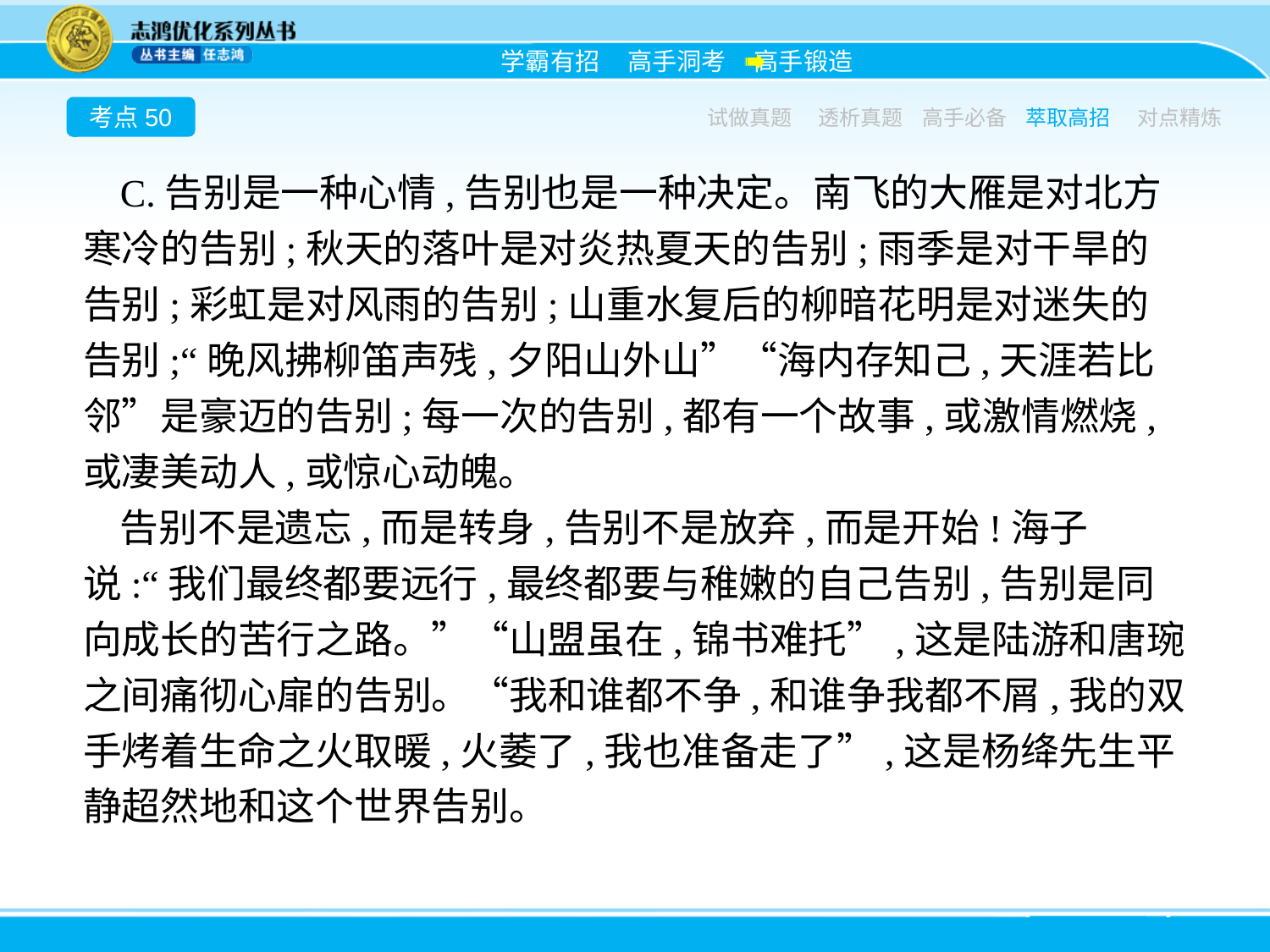

考点50
试做真题
透析真题
高手必备
萃取高招
对点精炼
C.告别是一种心情,告别也是一种决定。南飞的大雁是对北方寒冷的告别;秋天的落叶是对炎热夏天的告别;雨季是对干旱的告别;彩虹是对风雨的告别;山重水复后的柳暗花明是对迷失的告别;“晚风拂柳笛声残,夕阳山外山”“海内存知己,天涯若比邻”是豪迈的告别;每一次的告别,都有一个故事,或激情燃烧,或凄美动人,或惊心动魄。
告别不是遗忘,而是转身,告别不是放弃,而是开始!海子说:“我们最终都要远行,最终都要与稚嫩的自己告别,告别是同向成长的苦行之路。”“山盟虽在,锦书难托”,这是陆游和唐琬之间痛彻心扉的告别。“我和谁都不争,和谁争我都不屑,我的双手烤着生命之火取暖,火萎了,我也准备走了”,这是杨绛先生平静超然地和这个世界告别。